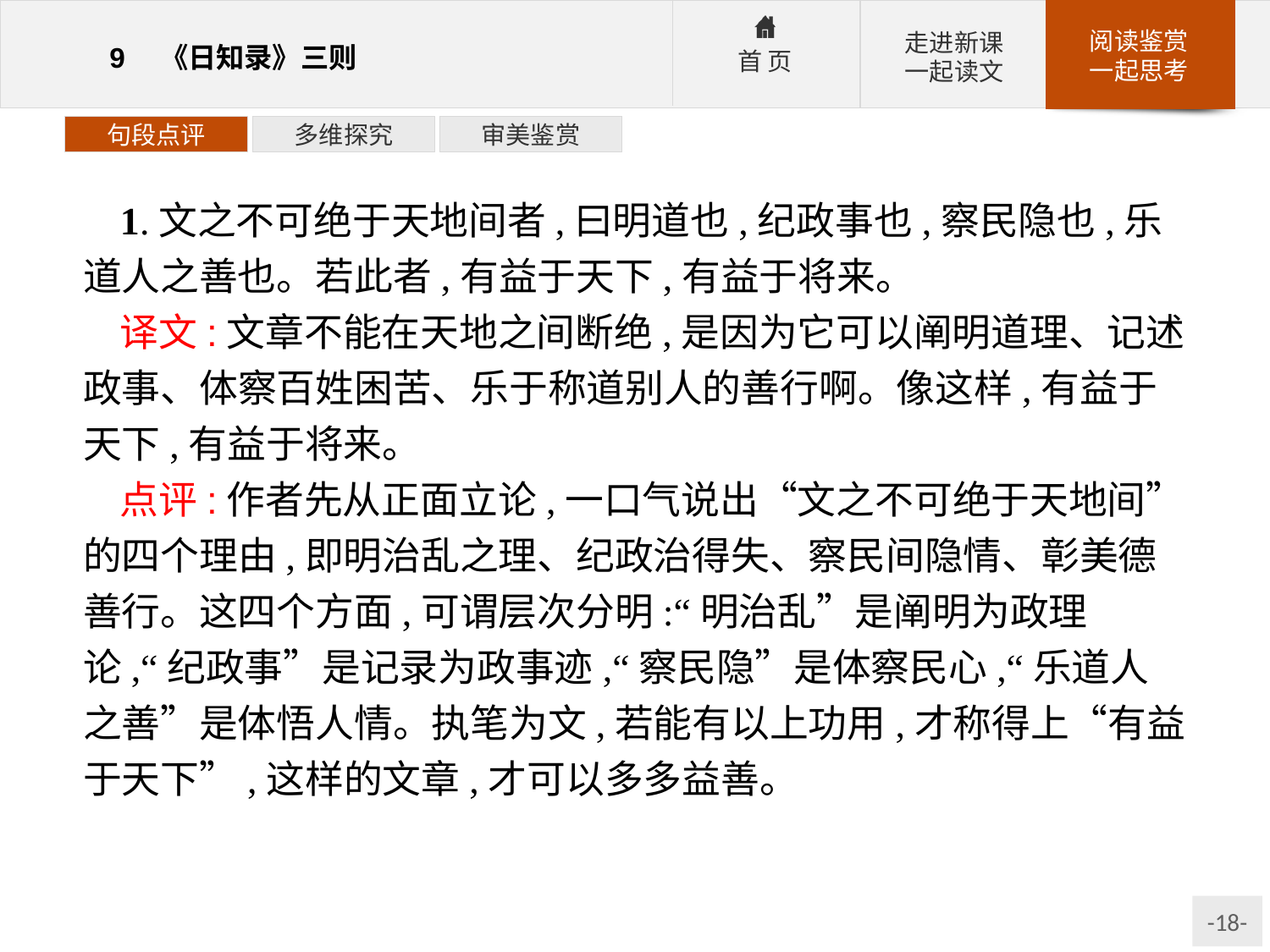

句段点评
多维探究
审美鉴赏
1.文之不可绝于天地间者,曰明道也,纪政事也,察民隐也,乐道人之善也。若此者,有益于天下,有益于将来。
译文:文章不能在天地之间断绝,是因为它可以阐明道理、记述政事、体察百姓困苦、乐于称道别人的善行啊。像这样,有益于天下,有益于将来。
点评:作者先从正面立论,一口气说出“文之不可绝于天地间”的四个理由,即明治乱之理、纪政治得失、察民间隐情、彰美德善行。这四个方面,可谓层次分明:“明治乱”是阐明为政理论,“纪政事”是记录为政事迹,“察民隐”是体察民心,“乐道人之善”是体悟人情。执笔为文,若能有以上功用,才称得上“有益于天下”,这样的文章,才可以多多益善。